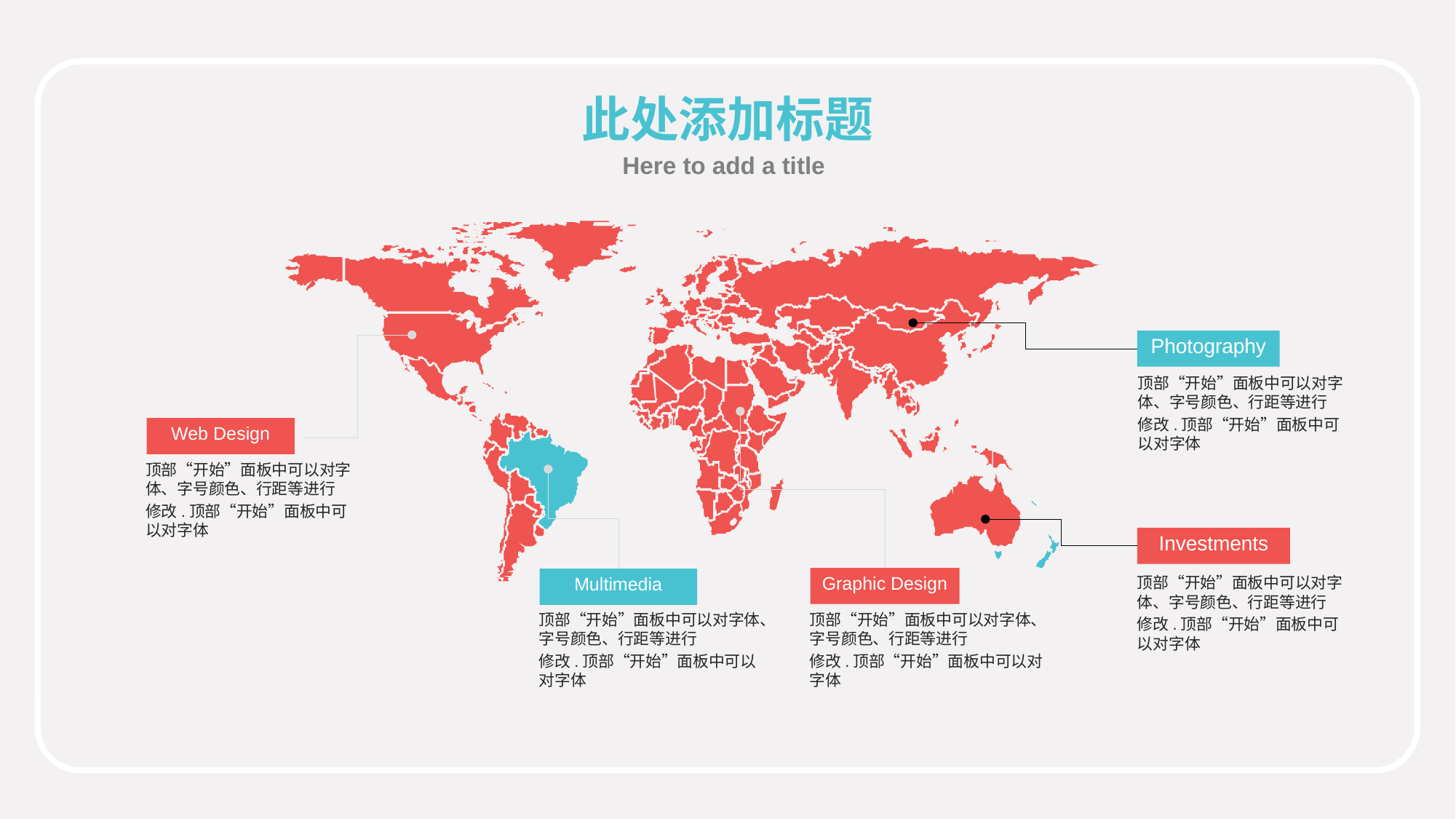

此处添加标题
Here to add a title

Photography
顶部“开始”面板中可以对字体、字号颜色、行距等进行
修改.顶部“开始”面板中可以对字体
Web Design
顶部“开始”面板中可以对字体、字号颜色、行距等进行
修改.顶部“开始”面板中可以对字体
Investments
顶部“开始”面板中可以对字体、字号颜色、行距等进行
修改.顶部“开始”面板中可以对字体
Graphic Design
Multimedia
顶部“开始”面板中可以对字体、字号颜色、行距等进行
修改.顶部“开始”面板中可以对字体
顶部“开始”面板中可以对字体、字号颜色、行距等进行
修改.顶部“开始”面板中可以对字体